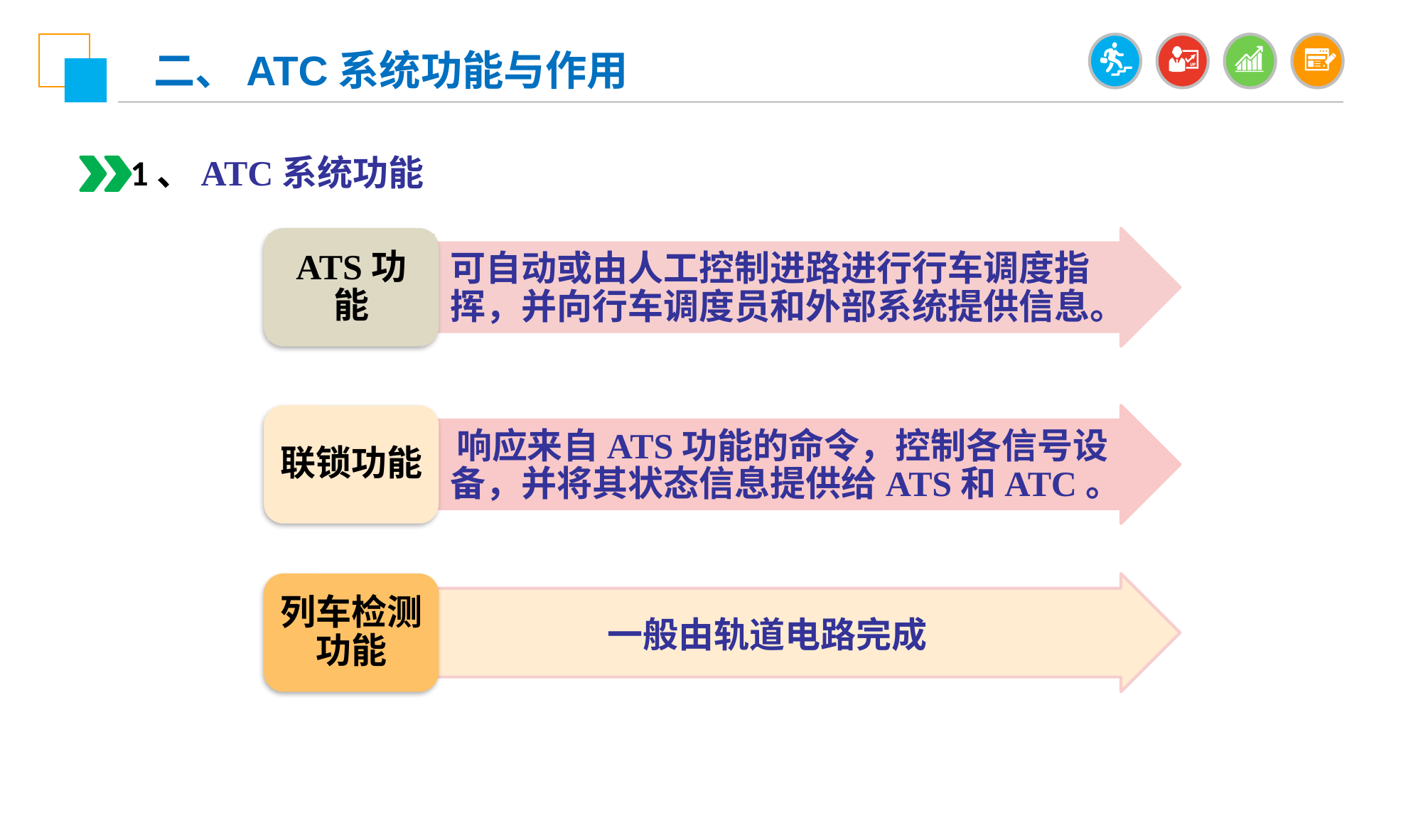

二、ATC系统功能与作用

1、ATC系统功能

ATS功能

可自动或由人工控制进路进行行车调度指挥，并向行车调度员和外部系统提供信息。

联锁功能

   响应来自ATS功能的命令，控制各信号设备，并将其状态信息提供给ATS和ATC。

列车检测功能

一般由轨道电路完成